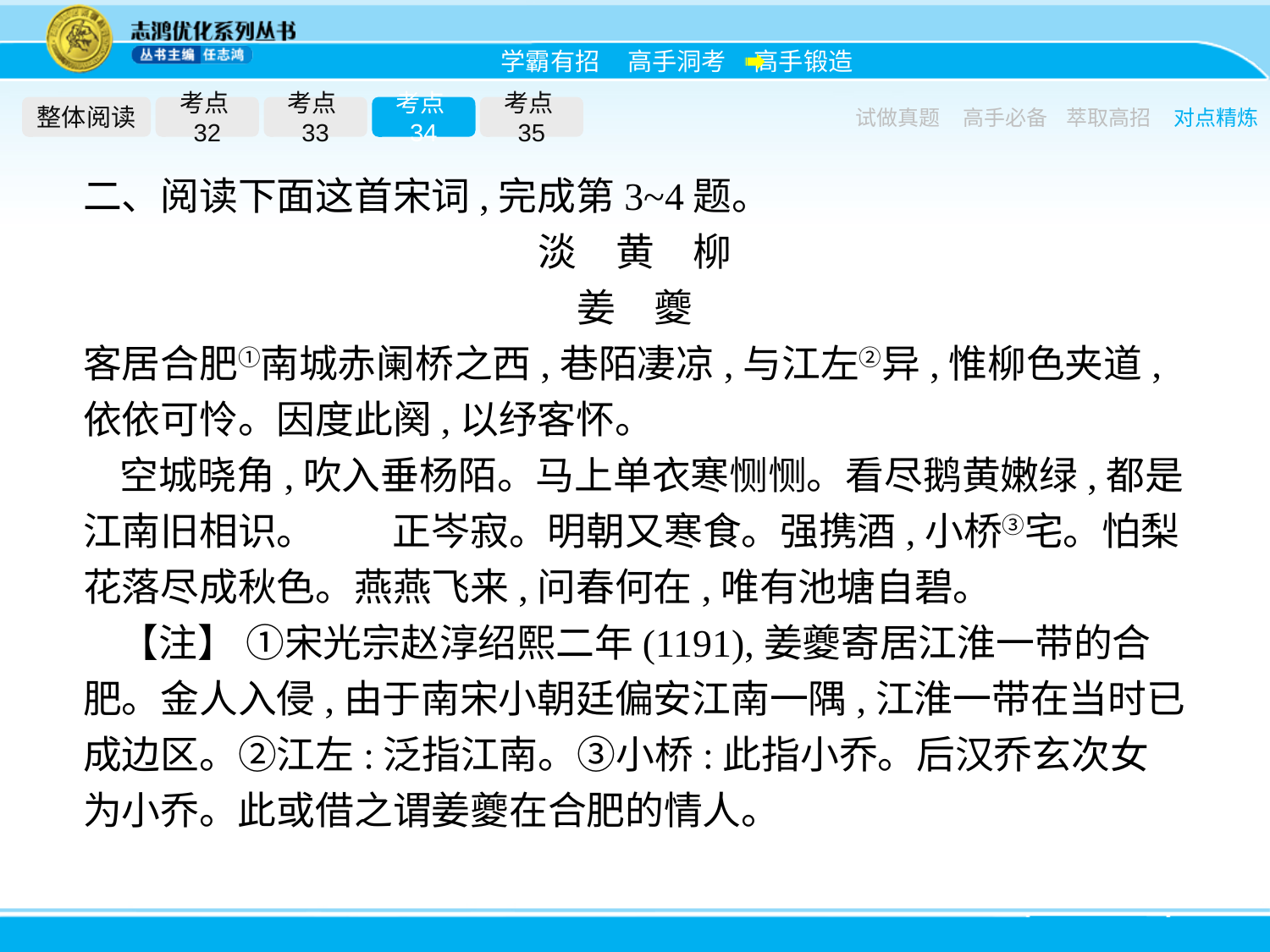

整体阅读
考点32
考点33
考点34
考点35
试做真题
高手必备
萃取高招
对点精炼
二、阅读下面这首宋词,完成第3~4题。
淡　黄　柳
姜　夔
客居合肥①南城赤阑桥之西,巷陌凄凉,与江左②异,惟柳色夹道,依依可怜。因度此阕,以纾客怀。
空城晓角,吹入垂杨陌。马上单衣寒恻恻。看尽鹅黄嫩绿,都是江南旧相识。　　正岑寂。明朝又寒食。强携酒,小桥③宅。怕梨花落尽成秋色。燕燕飞来,问春何在,唯有池塘自碧。
【注】 ①宋光宗赵淳绍熙二年(1191),姜夔寄居江淮一带的合肥。金人入侵,由于南宋小朝廷偏安江南一隅,江淮一带在当时已成边区。②江左:泛指江南。③小桥:此指小乔。后汉乔玄次女为小乔。此或借之谓姜夔在合肥的情人。